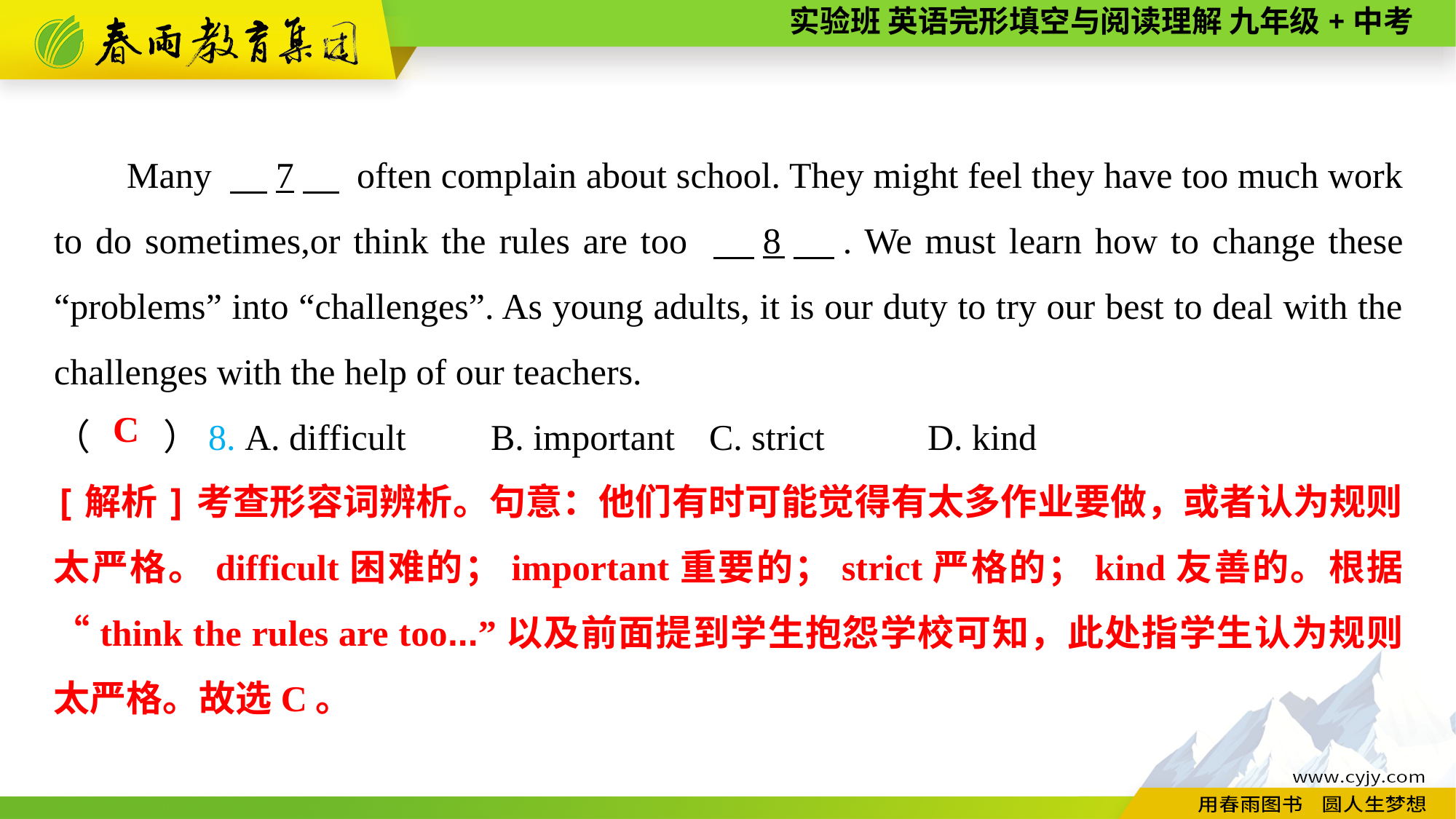

Many 　7　 often complain about school. They might feel they have too much work to do sometimes,or think the rules are too 　8　. We must learn how to change these “problems” into “challenges”. As young adults, it is our duty to try our best to deal with the challenges with the help of our teachers.
（　　）8. A. difficult	B. important	C. strict	D. kind
C
[解析]考查形容词辨析。句意：他们有时可能觉得有太多作业要做，或者认为规则太严格。difficult困难的；important重要的；strict严格的；kind友善的。根据“think the rules are too...”以及前面提到学生抱怨学校可知，此处指学生认为规则太严格。故选C。